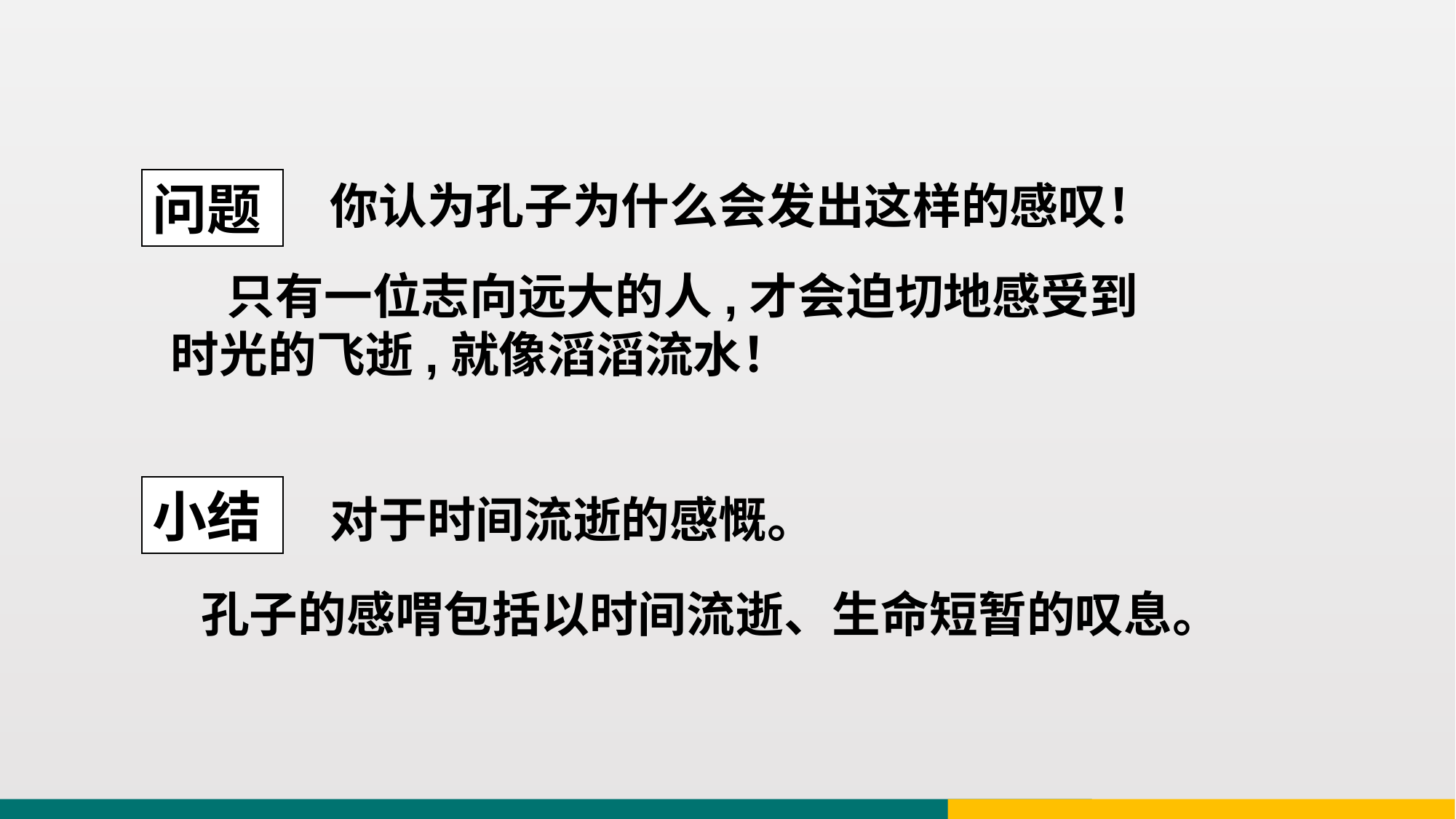

问题
你认为孔子为什么会发出这样的感叹！

    只有一位志向远大的人,才会迫切地感受到时光的飞逝,就像滔滔流水！

小结
对于时间流逝的感慨。

    孔子的感喟包括以时间流逝、生命短暂的叹息。